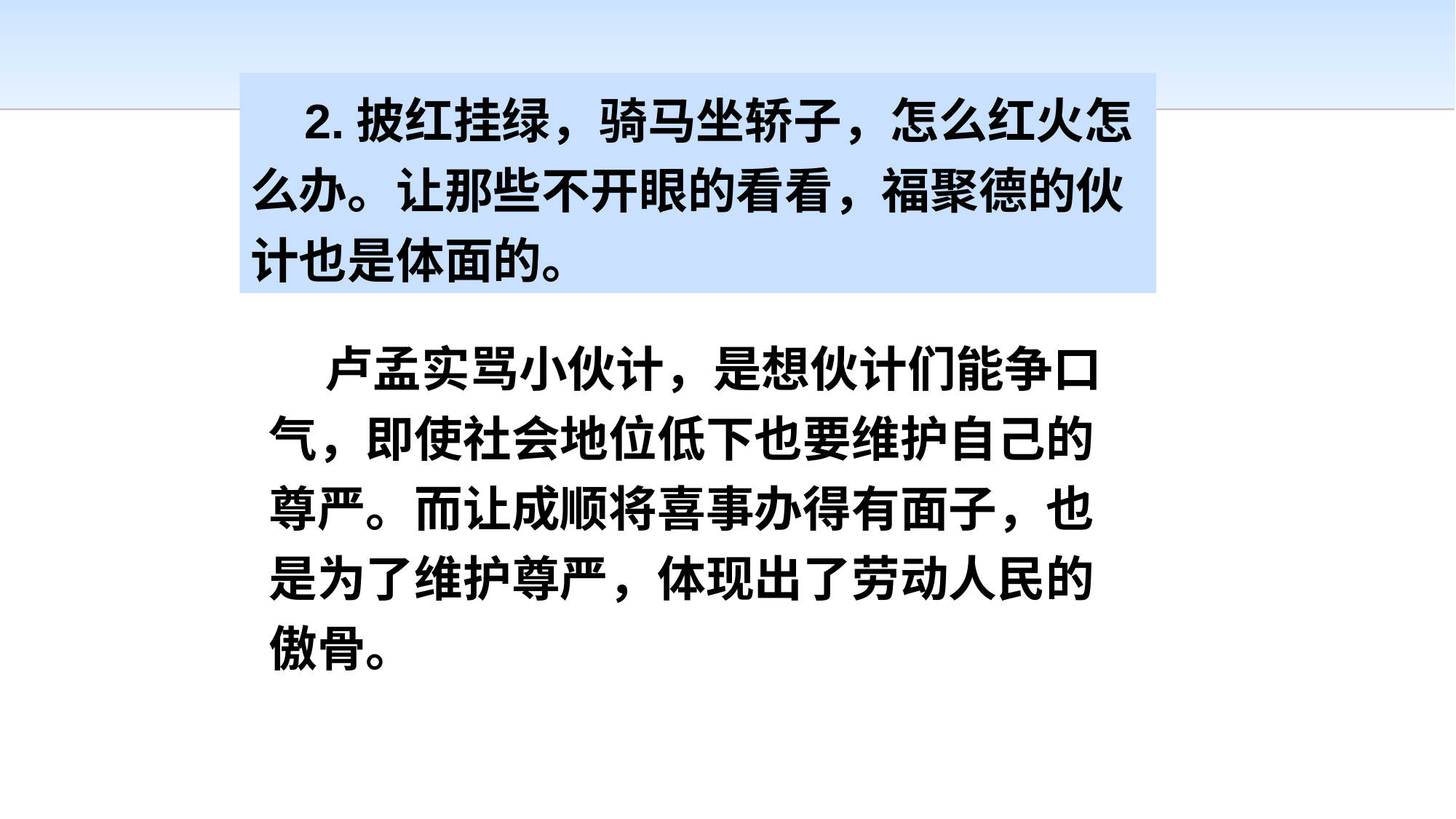

2.披红挂绿，骑马坐轿子，怎么红火怎么办。让那些不开眼的看看，福聚德的伙计也是体面的。
    卢孟实骂小伙计，是想伙计们能争口气，即使社会地位低下也要维护自己的尊严。而让成顺将喜事办得有面子，也是为了维护尊严，体现出了劳动人民的傲骨。